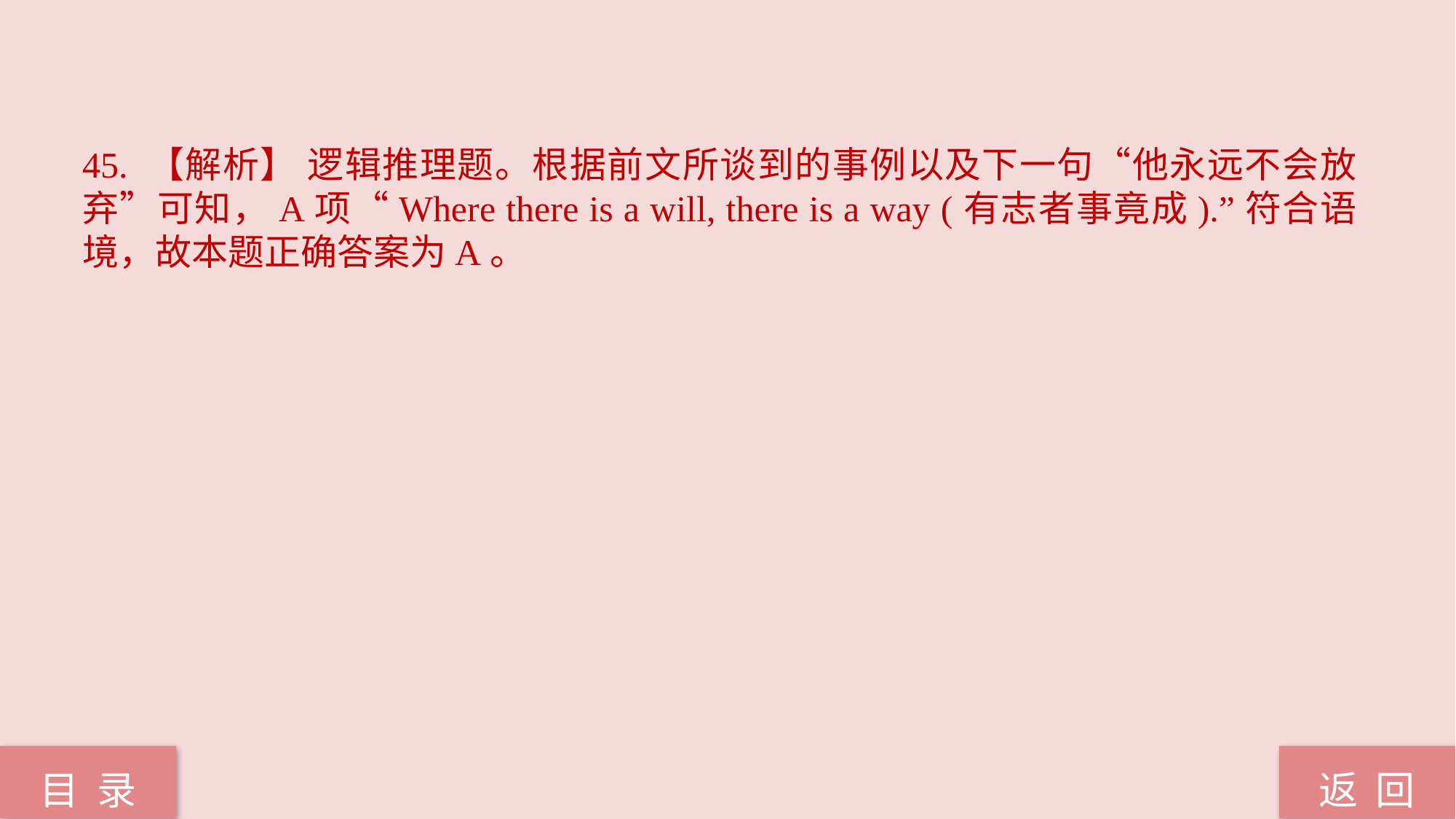

45. 【解析】 逻辑推理题。根据前文所谈到的事例以及下一句“他永远不会放弃”可知，A项“Where there is a will, there is a way (有志者事竟成).”符合语境，故本题正确答案为A。
返  回